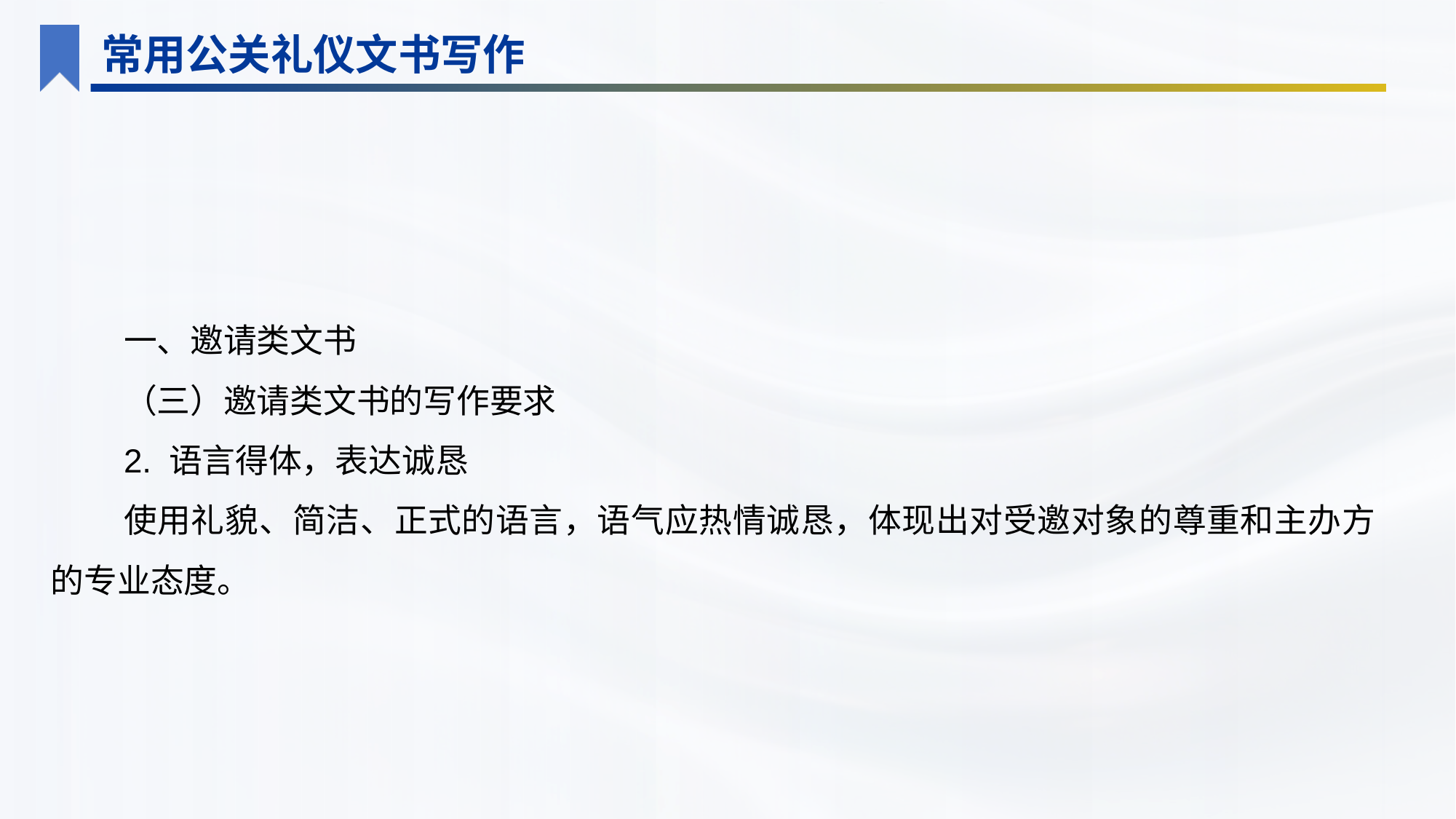

常用公关礼仪文书写作
一、邀请类文书
（三）邀请类文书的写作要求
2. 语言得体，表达诚恳
使用礼貌、简洁、正式的语言，语气应热情诚恳，体现出对受邀对象的尊重和主办方的专业态度。